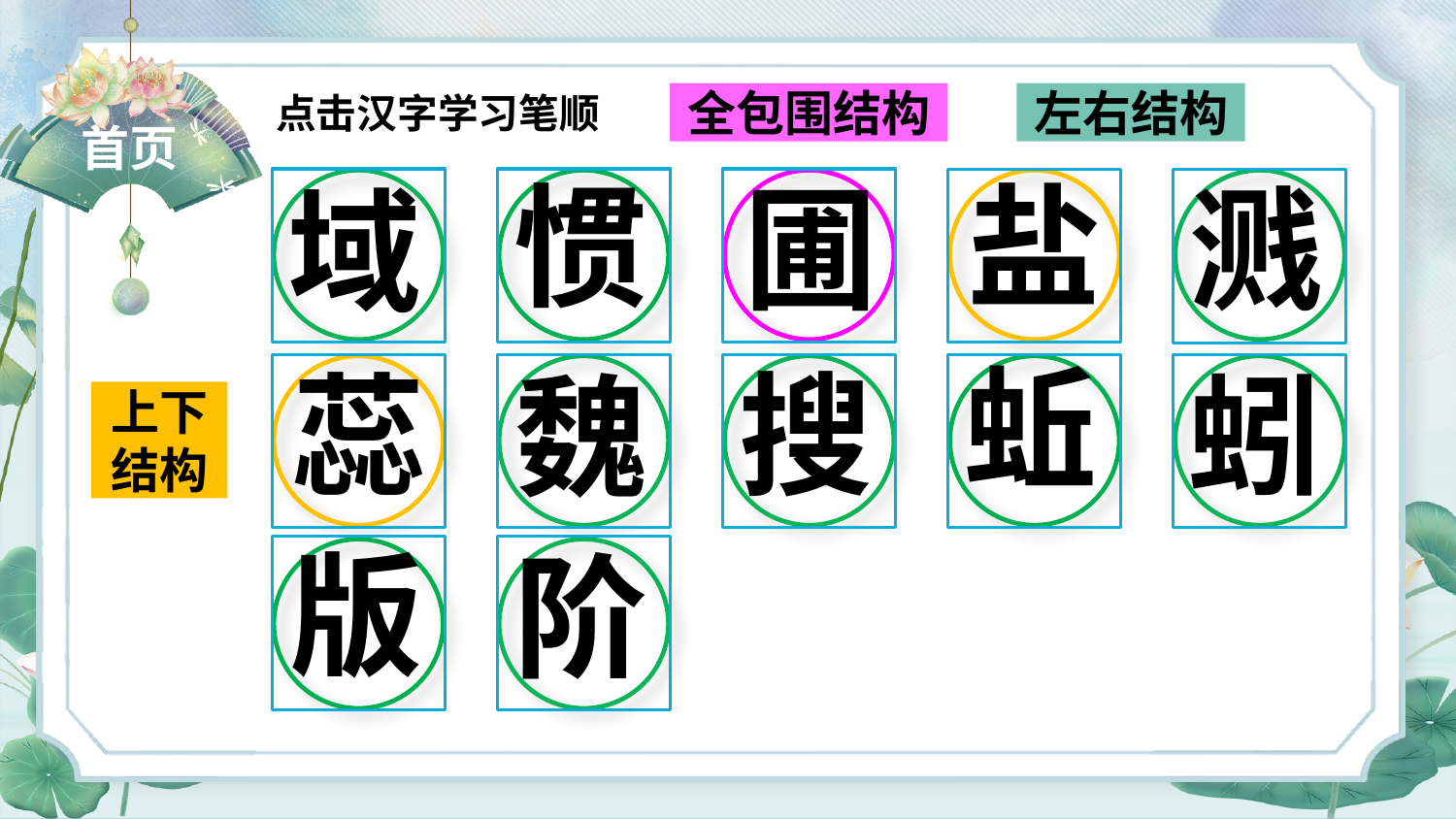

点击汉字学习笔顺
全包围结构
左右结构
首页
盐

惯

圃

溅

域

蚯

搜

蕊

蚓

魏

上下结构
版

阶